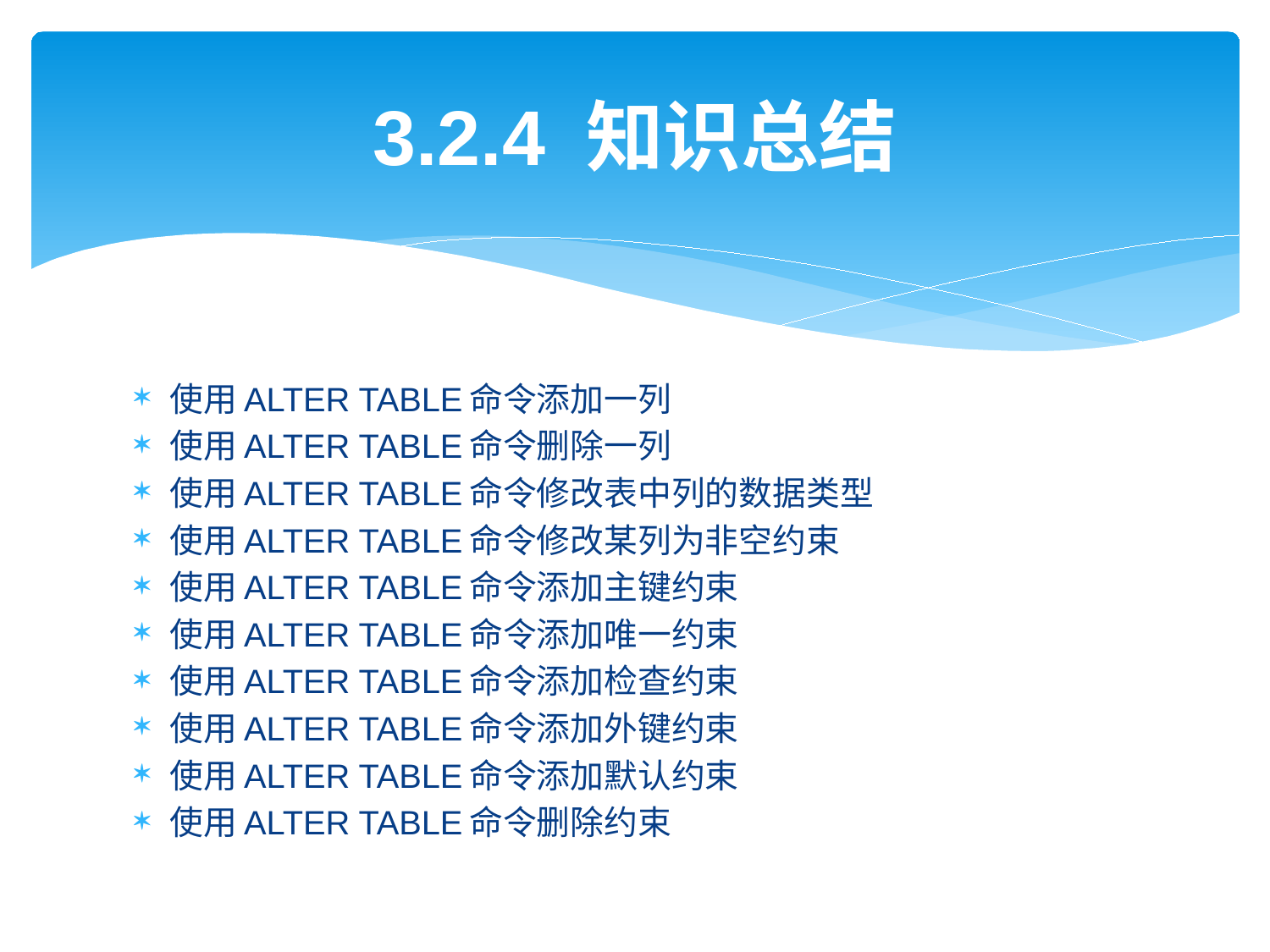

# 3.2.4 知识总结
使用ALTER TABLE命令添加一列
使用ALTER TABLE命令删除一列
使用ALTER TABLE命令修改表中列的数据类型
使用ALTER TABLE命令修改某列为非空约束
使用ALTER TABLE命令添加主键约束
使用ALTER TABLE命令添加唯一约束
使用ALTER TABLE命令添加检查约束
使用ALTER TABLE命令添加外键约束
使用ALTER TABLE命令添加默认约束
使用ALTER TABLE命令删除约束